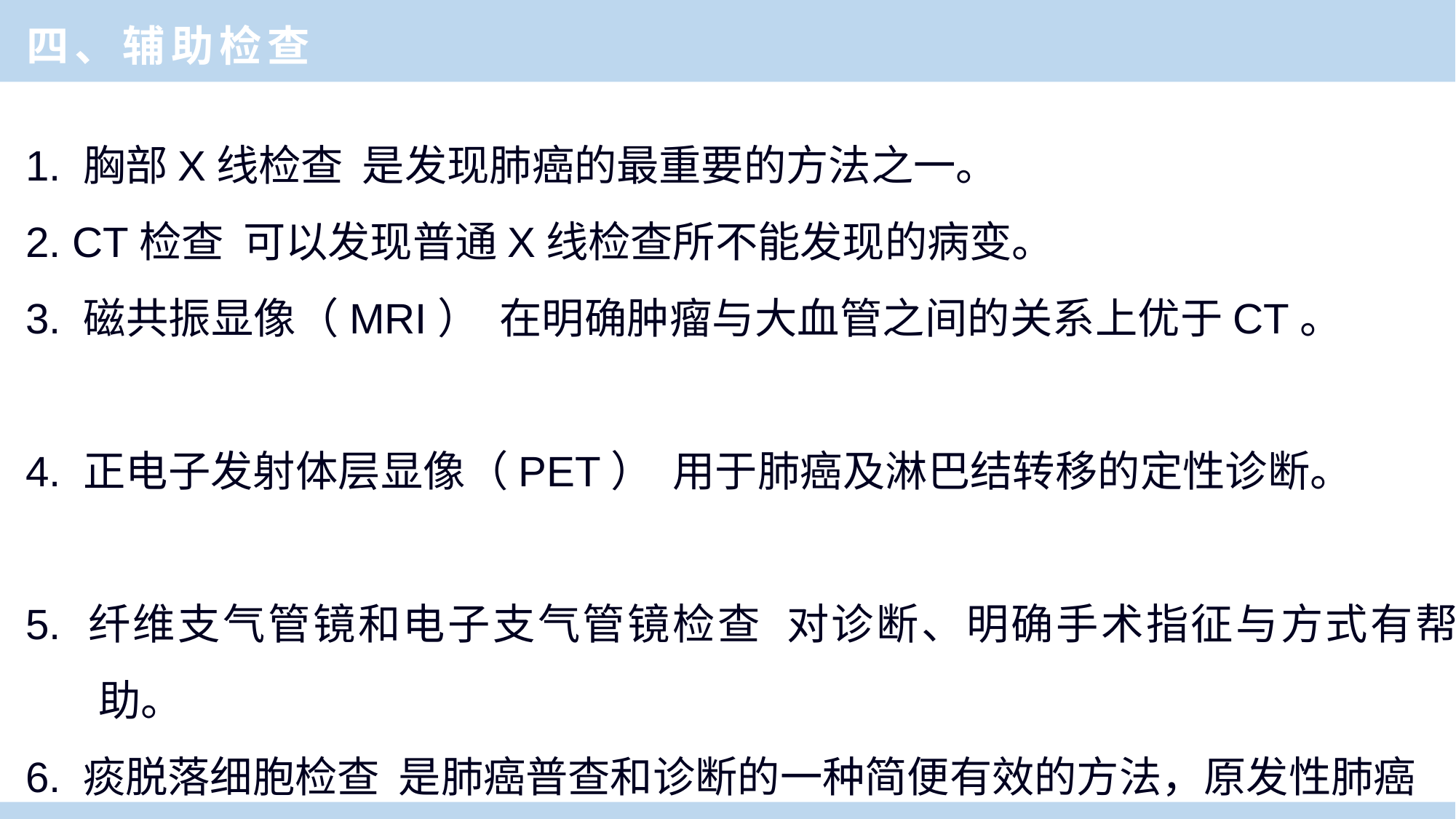

四、辅助检查
1. 胸部X线检查  是发现肺癌的最重要的方法之一。
2. CT检查  可以发现普通X线检查所不能发现的病变。
3. 磁共振显像（MRI）  在明确肿瘤与大血管之间的关系上优于CT。
4. 正电子发射体层显像（PET）  用于肺癌及淋巴结转移的定性诊断。
5. 纤维支气管镜和电子支气管镜检查  对诊断、明确手术指征与方式有帮助。
6. 痰脱落细胞检查  是肺癌普查和诊断的一种简便有效的方法，原发性肺癌
    患者多数在痰液中可找到脱落的癌细胞。
7. 胸腔镜检查  主要用于确定胸腔积液或胸膜肿块的性质。